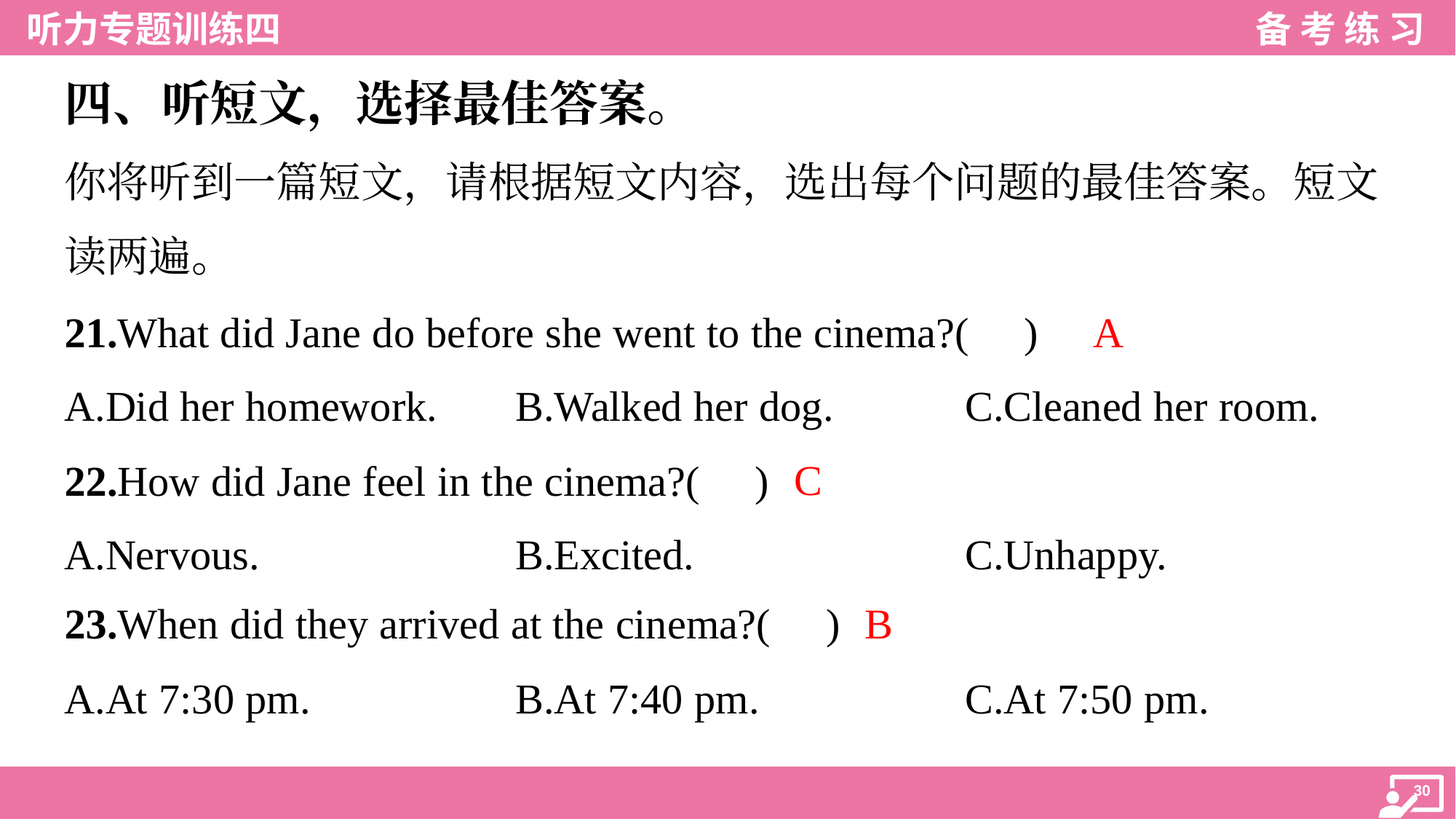

四、听短文，选择最佳答案。
你将听到一篇短文，请根据短文内容，选出每个问题的最佳答案。短文
读两遍。
A
21.What did Jane do before she went to the cinema?(     )
A.Did her homework.	B.Walked her dog.	C.Cleaned her room.
C
22.How did Jane feel in the cinema?(     )
A.Nervous.	B.Excited.	C.Unhappy.
B
23.When did they arrived at the cinema?(     )
A.At 7:30 pm.	B.At 7:40 pm.	C.At 7:50 pm.